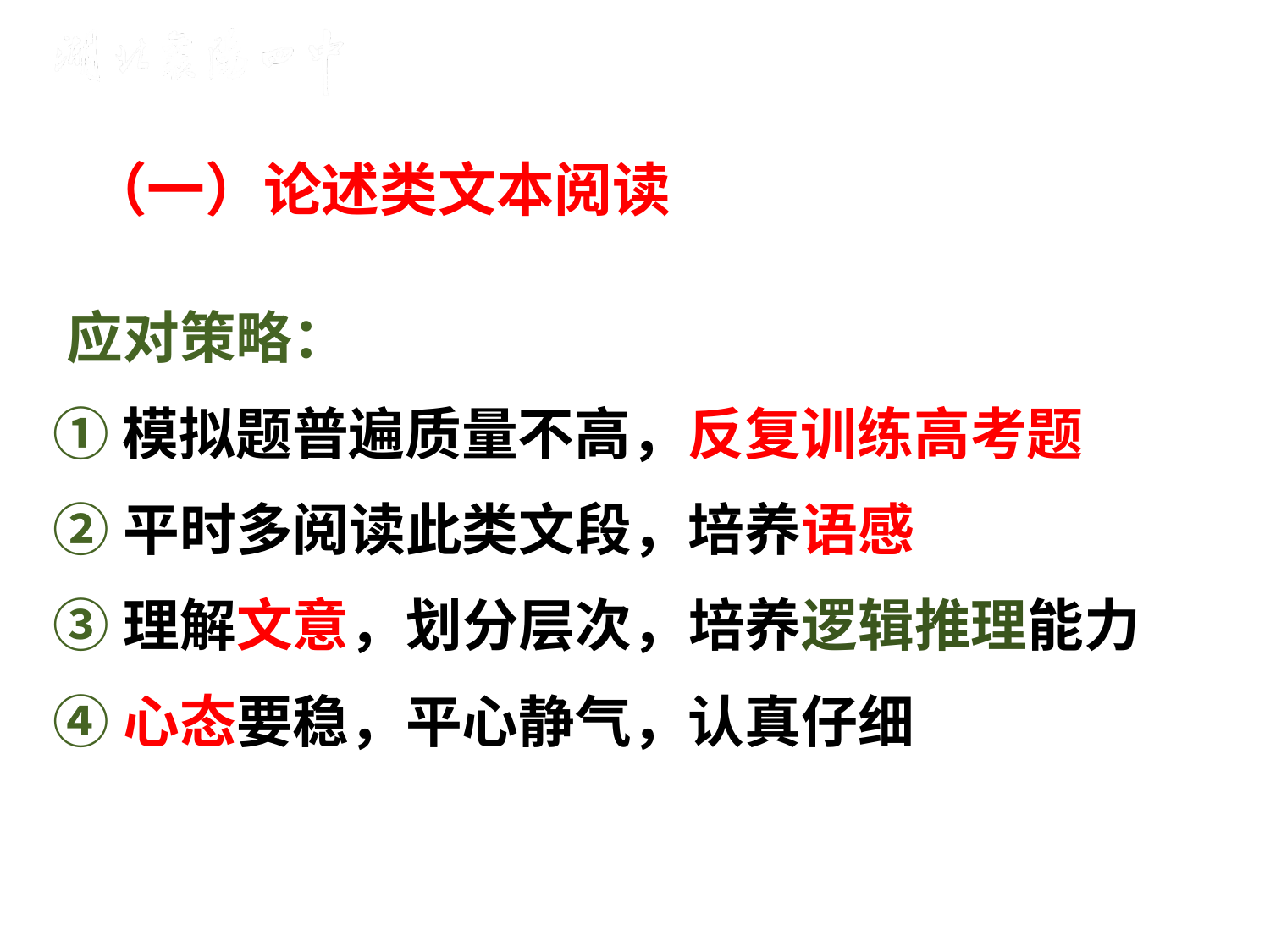

（一）论述类文本阅读
  应对策略：
  ①模拟题普遍质量不高，反复训练高考题
  ②平时多阅读此类文段，培养语感
  ③理解文意，划分层次，培养逻辑推理能力
  ④心态要稳，平心静气，认真仔细